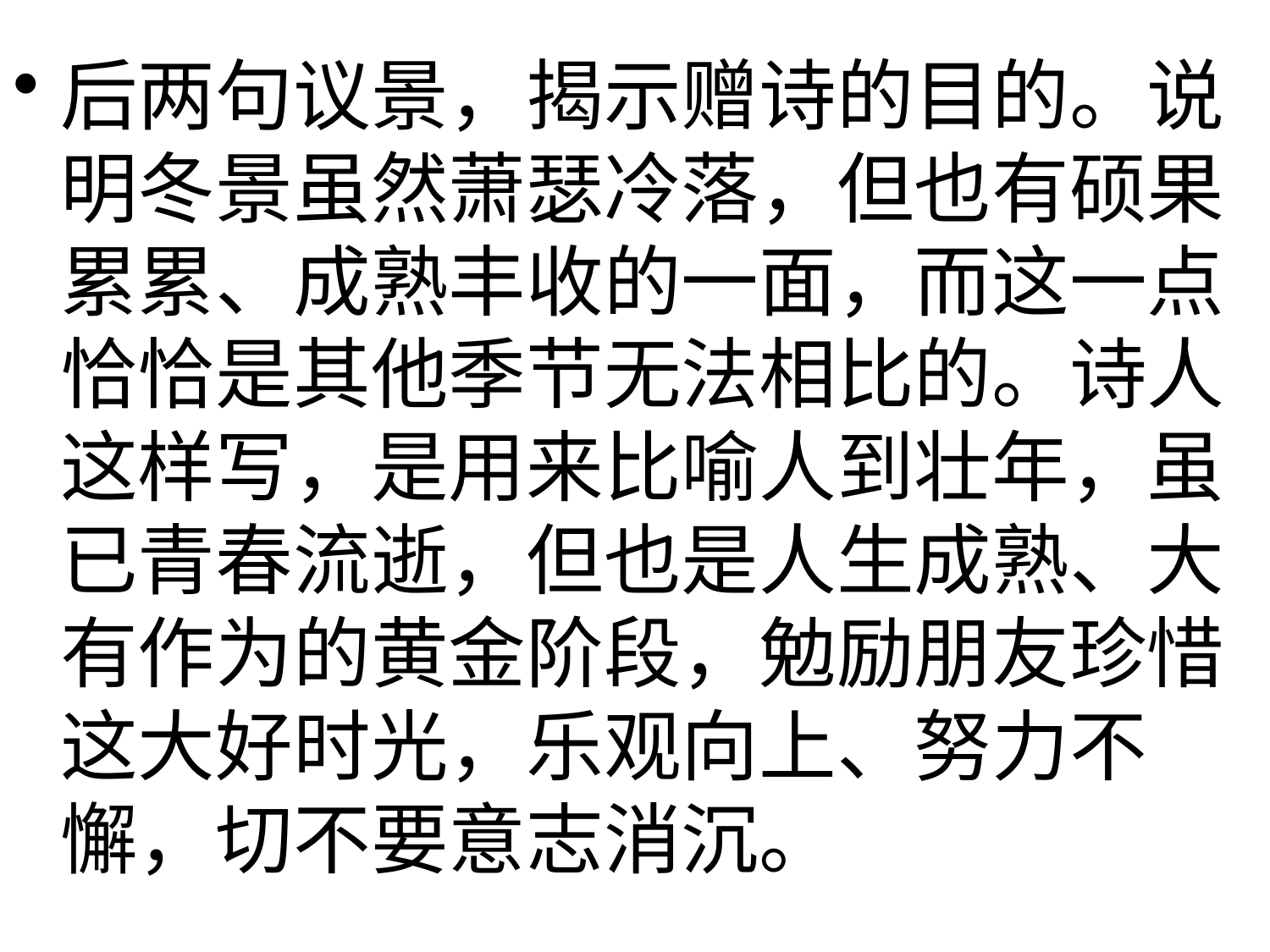

后两句议景，揭示赠诗的目的。说明冬景虽然萧瑟冷落，但也有硕果累累、成熟丰收的一面，而这一点恰恰是其他季节无法相比的。诗人这样写，是用来比喻人到壮年，虽已青春流逝，但也是人生成熟、大有作为的黄金阶段，勉励朋友珍惜这大好时光，乐观向上、努力不懈，切不要意志消沉。